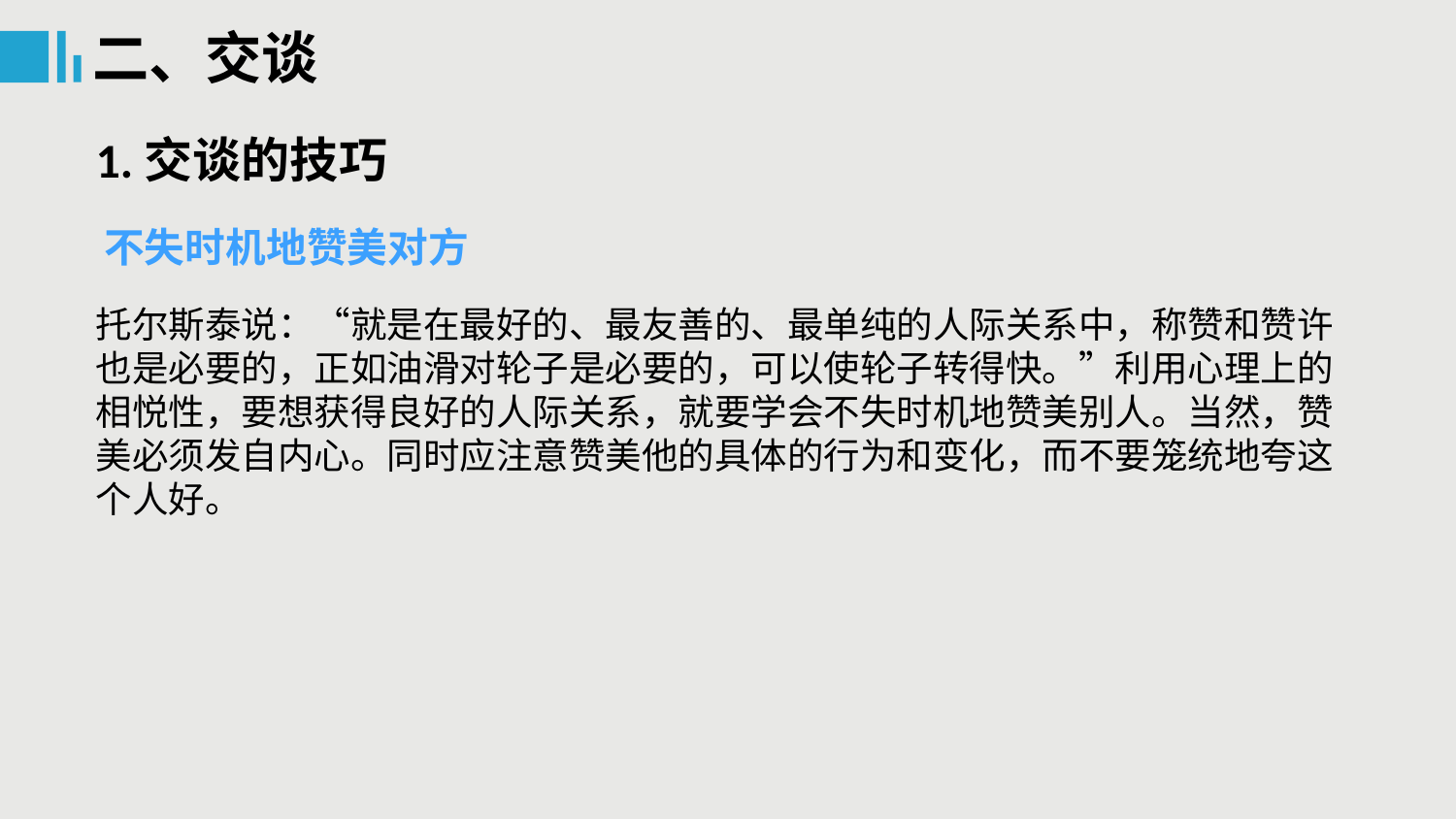

二、交谈

1.交谈的技巧
 不失时机地赞美对方
托尔斯泰说：“就是在最好的、最友善的、最单纯的人际关系中，称赞和赞许也是必要的，正如油滑对轮子是必要的，可以使轮子转得快。”利用心理上的相悦性，要想获得良好的人际关系，就要学会不失时机地赞美别人。当然，赞美必须发自内心。同时应注意赞美他的具体的行为和变化，而不要笼统地夸这个人好。